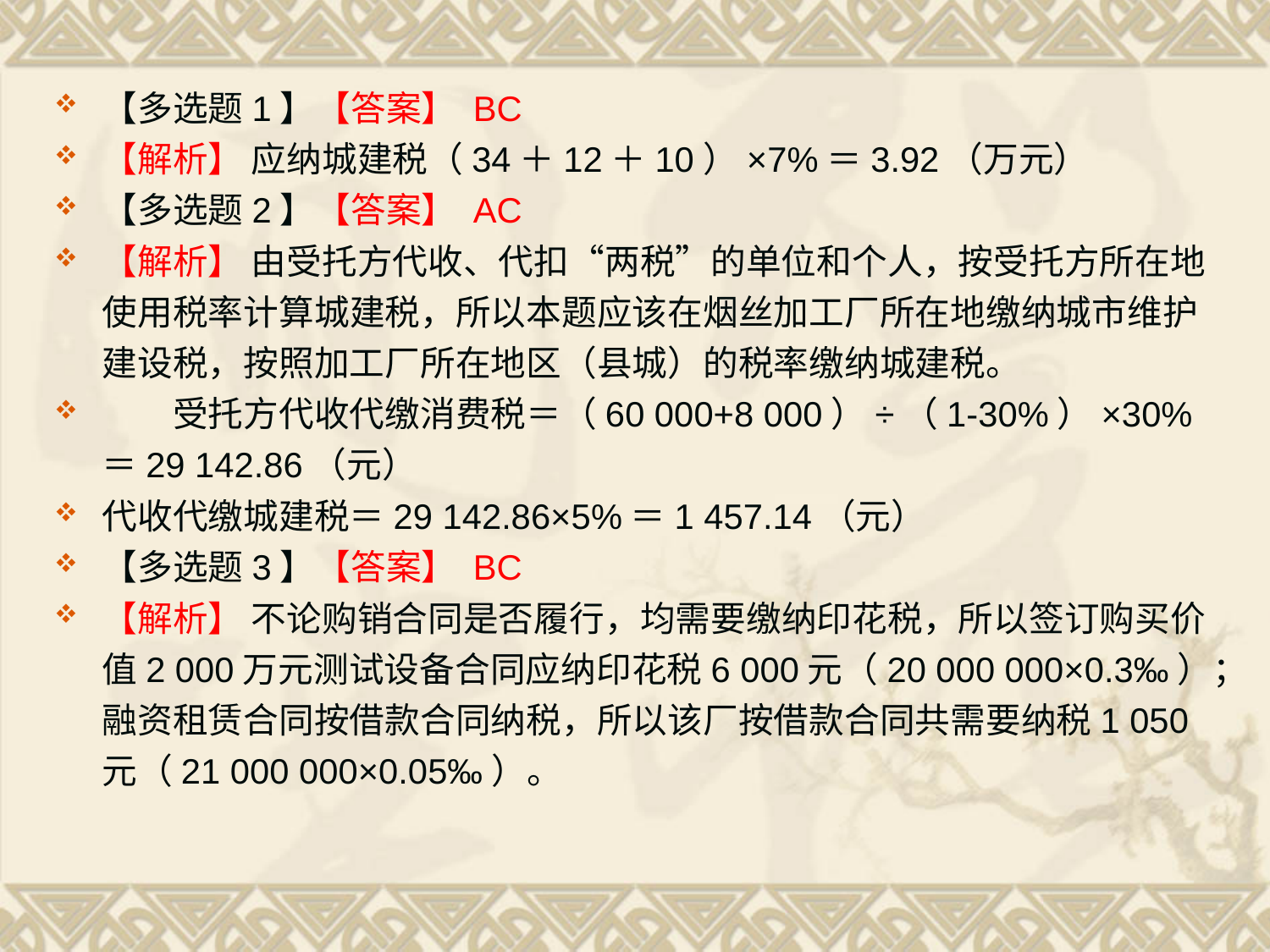

【多选题1】【答案】 BC
【解析】 应纳城建税（34＋12＋10）×7%＝3.92（万元）
【多选题2】【答案】 AC
【解析】 由受托方代收、代扣“两税”的单位和个人，按受托方所在地使用税率计算城建税，所以本题应该在烟丝加工厂所在地缴纳城市维护建设税，按照加工厂所在地区（县城）的税率缴纳城建税。
　　受托方代收代缴消费税＝（60 000+8 000）÷（1-30%）×30%＝29 142.86（元）
代收代缴城建税＝29 142.86×5%＝1 457.14（元）
【多选题3】【答案】 BC
【解析】 不论购销合同是否履行，均需要缴纳印花税，所以签订购买价值2 000万元测试设备合同应纳印花税6 000元（20 000 000×0.3‰）；融资租赁合同按借款合同纳税，所以该厂按借款合同共需要纳税1 050元（21 000 000×0.05‰）。

#